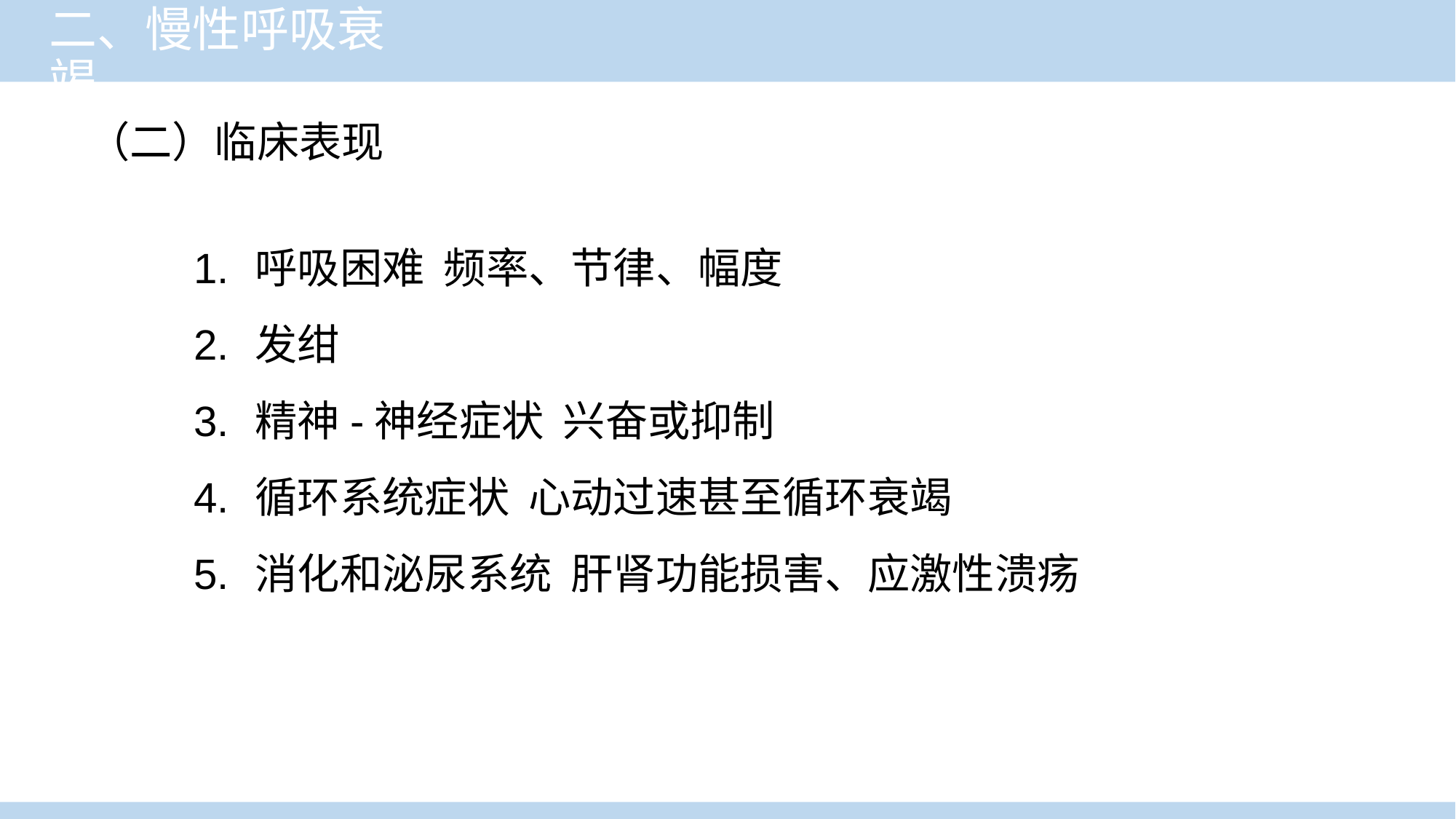

# 二、慢性呼吸衰竭
（二）临床表现
呼吸困难  频率、节律、幅度
发绀
精神-神经症状  兴奋或抑制
循环系统症状  心动过速甚至循环衰竭
消化和泌尿系统  肝肾功能损害、应激性溃疡